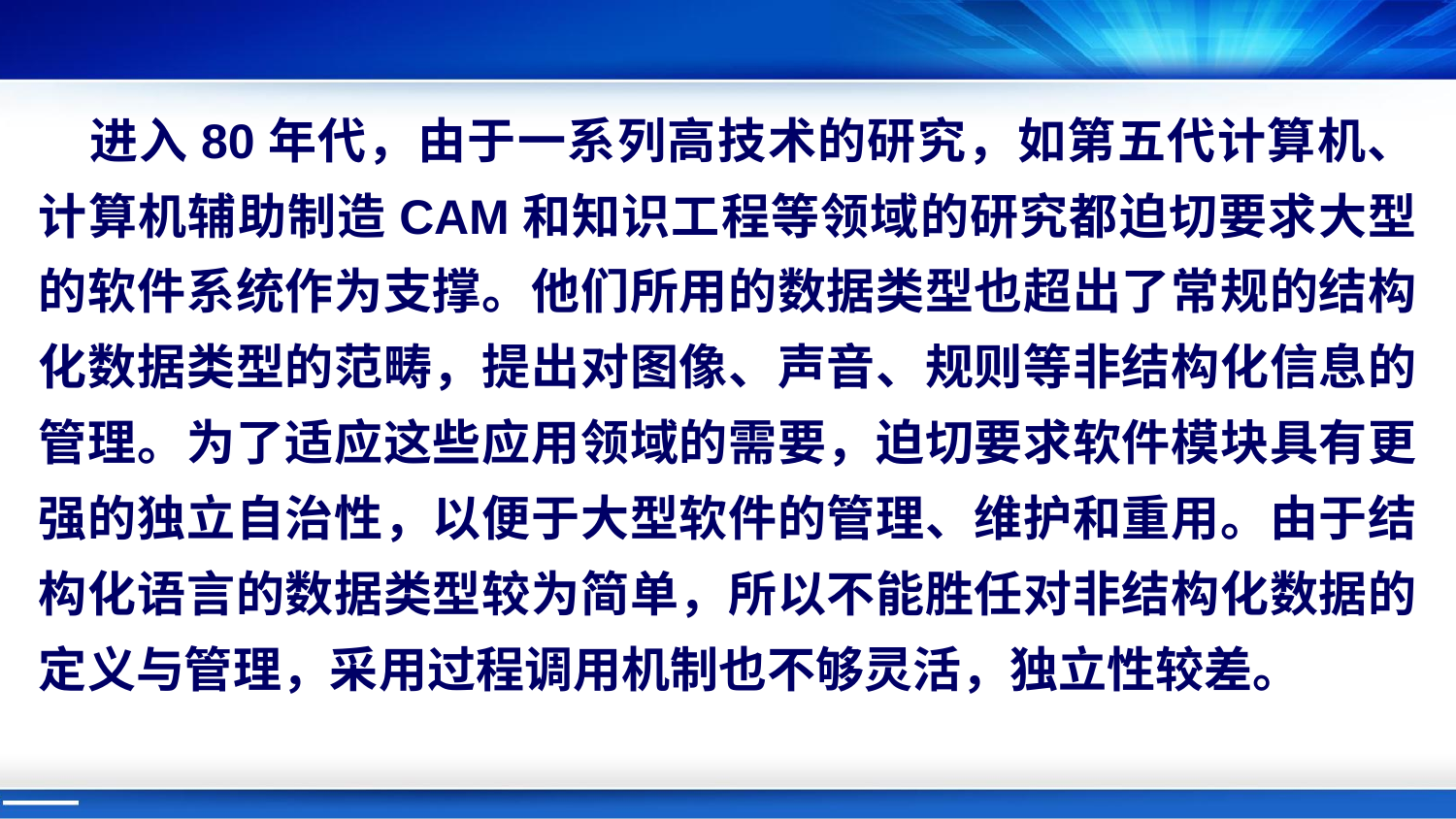

进入80年代，由于一系列高技术的研究，如第五代计算机、计算机辅助制造CAM和知识工程等领域的研究都迫切要求大型的软件系统作为支撑。他们所用的数据类型也超出了常规的结构化数据类型的范畴，提出对图像、声音、规则等非结构化信息的管理。为了适应这些应用领域的需要，迫切要求软件模块具有更强的独立自治性，以便于大型软件的管理、维护和重用。由于结构化语言的数据类型较为简单，所以不能胜任对非结构化数据的定义与管理，采用过程调用机制也不够灵活，独立性较差。